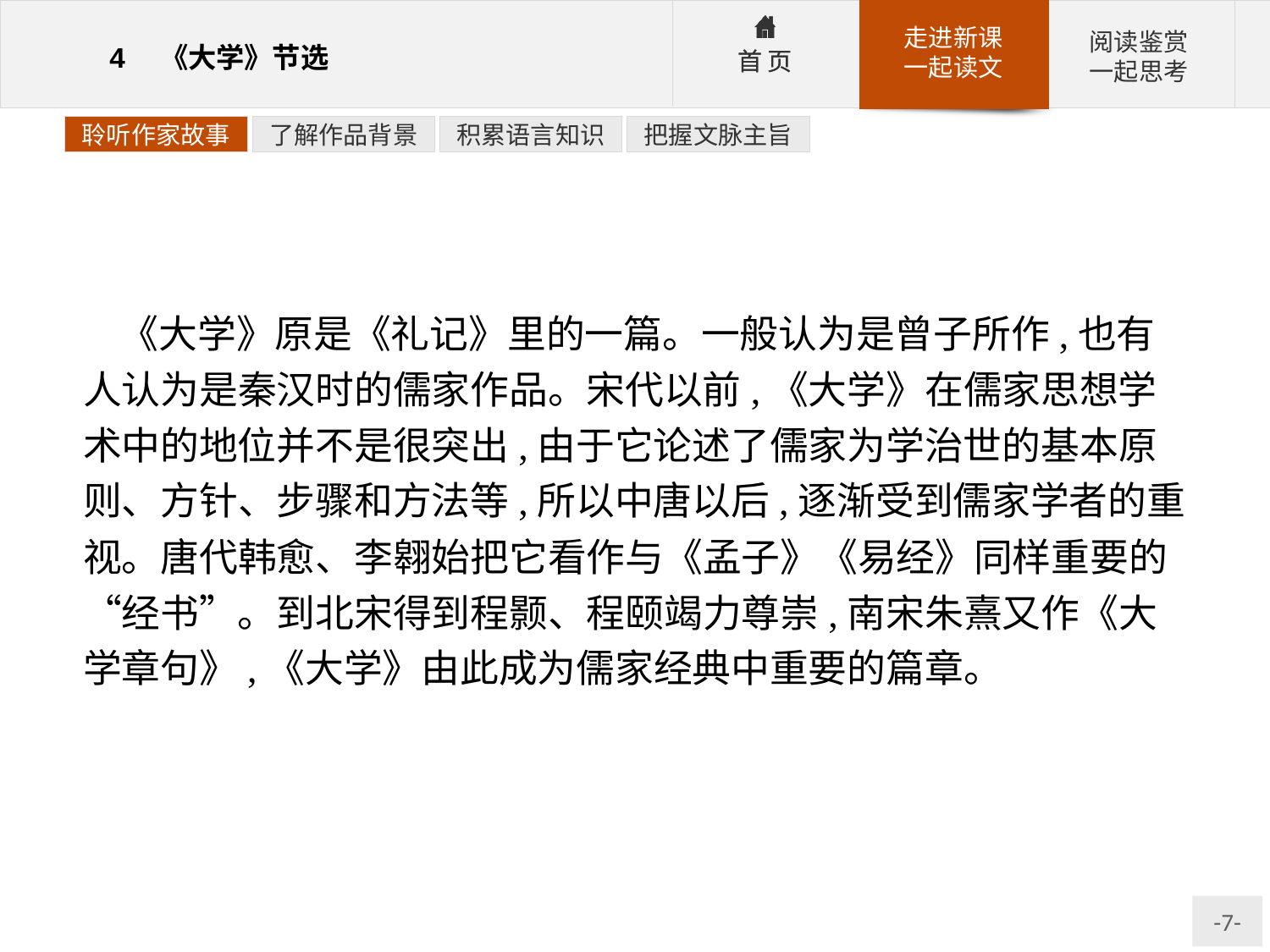

聆听作家故事
了解作品背景
积累语言知识
把握文脉主旨
《大学》原是《礼记》里的一篇。一般认为是曾子所作,也有人认为是秦汉时的儒家作品。宋代以前,《大学》在儒家思想学术中的地位并不是很突出,由于它论述了儒家为学治世的基本原则、方针、步骤和方法等,所以中唐以后,逐渐受到儒家学者的重视。唐代韩愈、李翱始把它看作与《孟子》《易经》同样重要的“经书”。到北宋得到程颢、程颐竭力尊崇,南宋朱熹又作《大学章句》,《大学》由此成为儒家经典中重要的篇章。